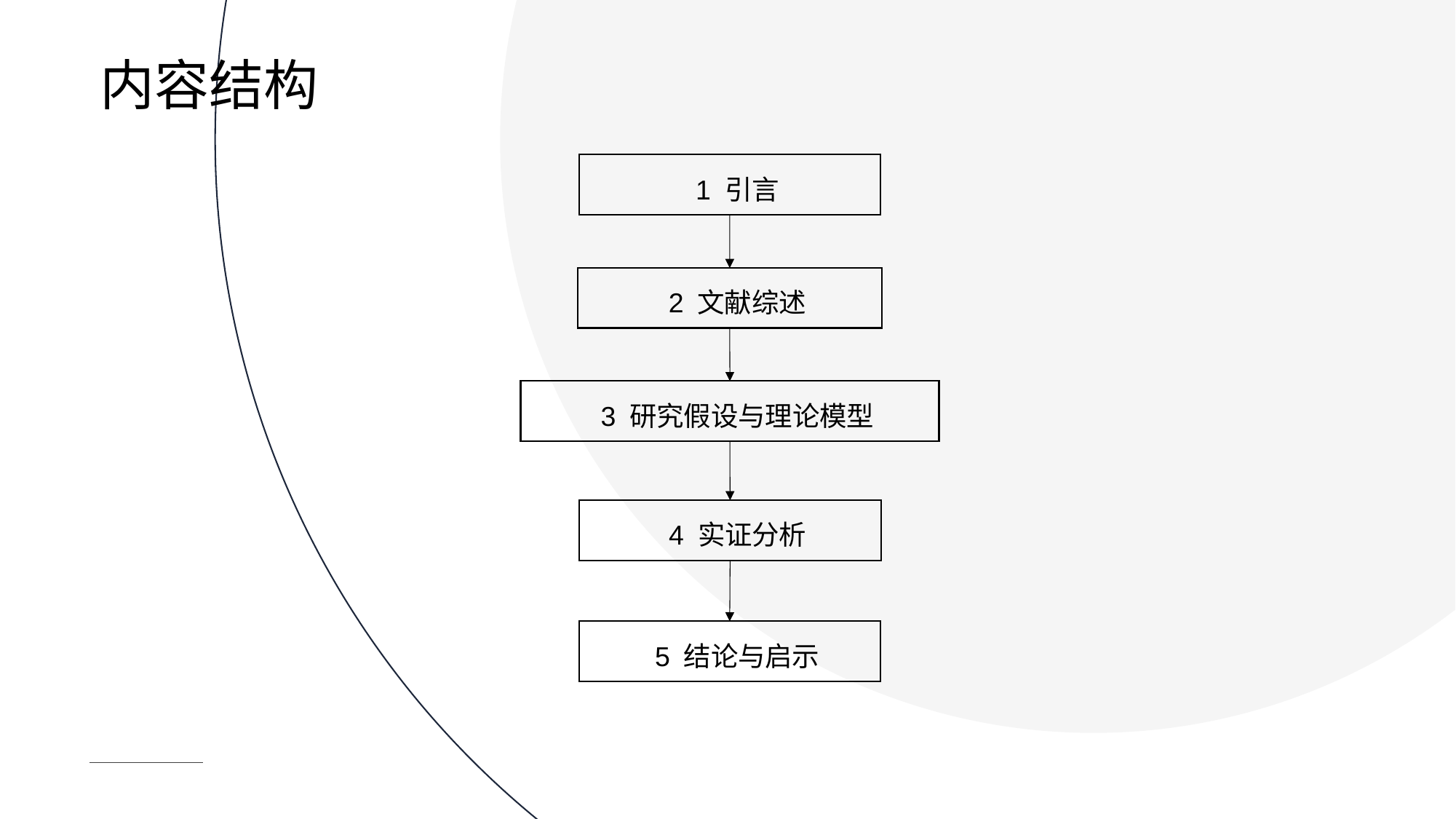

内容结构

1 引言
2 文献综述
3 研究假设与理论模型
4 实证分析
5 结论与启示